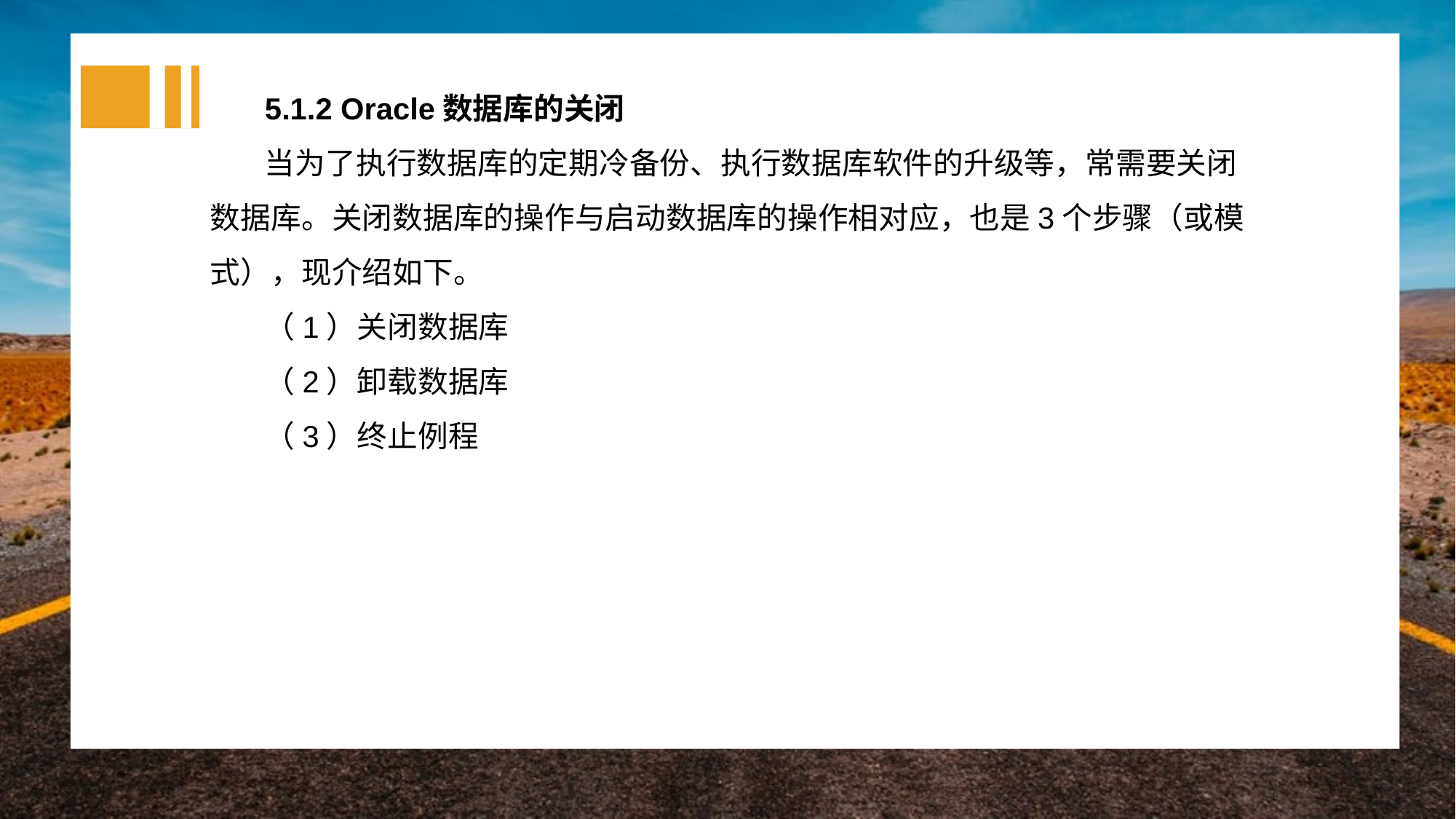

5.1.2 Oracle数据库的关闭
当为了执行数据库的定期冷备份、执行数据库软件的升级等，常需要关闭数据库。关闭数据库的操作与启动数据库的操作相对应，也是3个步骤（或模式），现介绍如下。
（1）关闭数据库
（2）卸载数据库
（3）终止例程